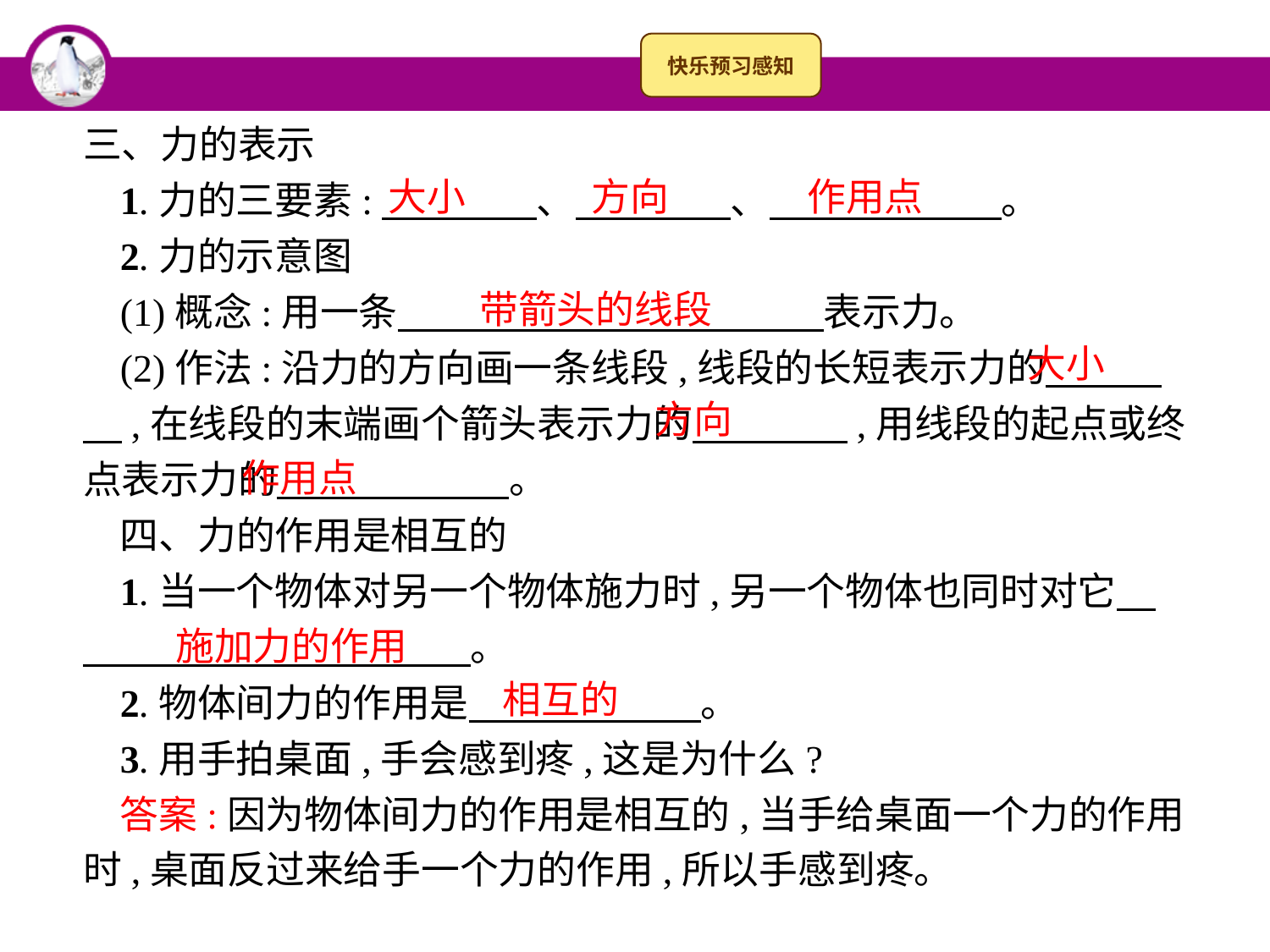

三、力的表示
1.力的三要素:　　　　、　　　　、　　　　　　。
2.力的示意图
(1)概念:用一条　　　　　　　　　　　表示力。
(2)作法:沿力的方向画一条线段,线段的长短表示力的　　　　,在线段的末端画个箭头表示力的　　　　,用线段的起点或终点表示力的　　　　　　。
四、力的作用是相互的
1.当一个物体对另一个物体施力时,另一个物体也同时对它　　　　　　　　　　　。
2.物体间力的作用是　　　　　　。
3.用手拍桌面,手会感到疼,这是为什么?
答案:因为物体间力的作用是相互的,当手给桌面一个力的作用时,桌面反过来给手一个力的作用,所以手感到疼。
大小
作用点
方向
带箭头的线段
大小
方向
作用点
施加力的作用
相互的